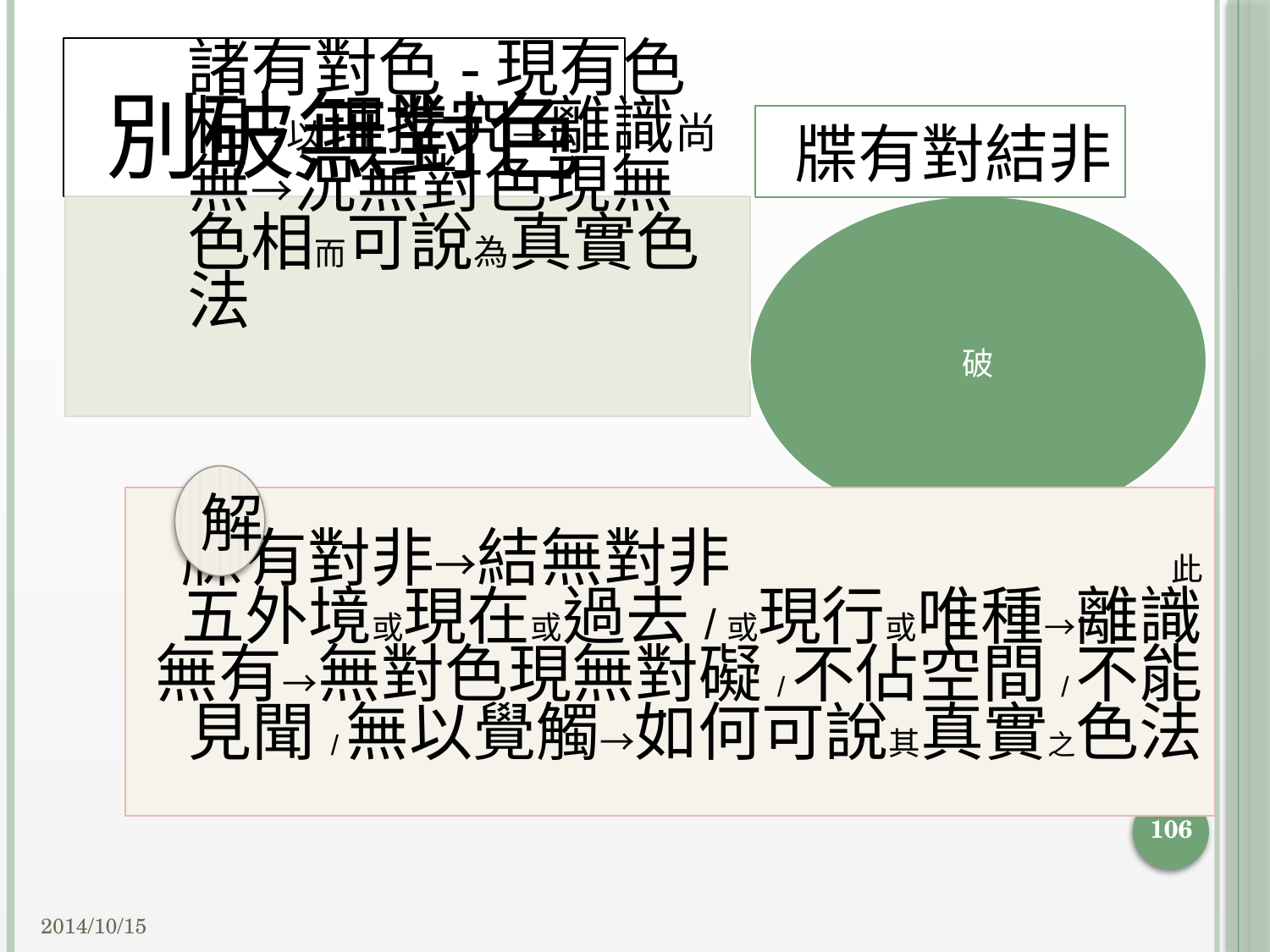

# 別破無對色
牒有對結非
破
解
牒有對非→結無對非                               此五外境或現在或過去/或現行或唯種→離識無有→無對色現無對礙/不佔空間/不能見聞/無以覺觸→如何可說其真實之色法
106
2014/10/15